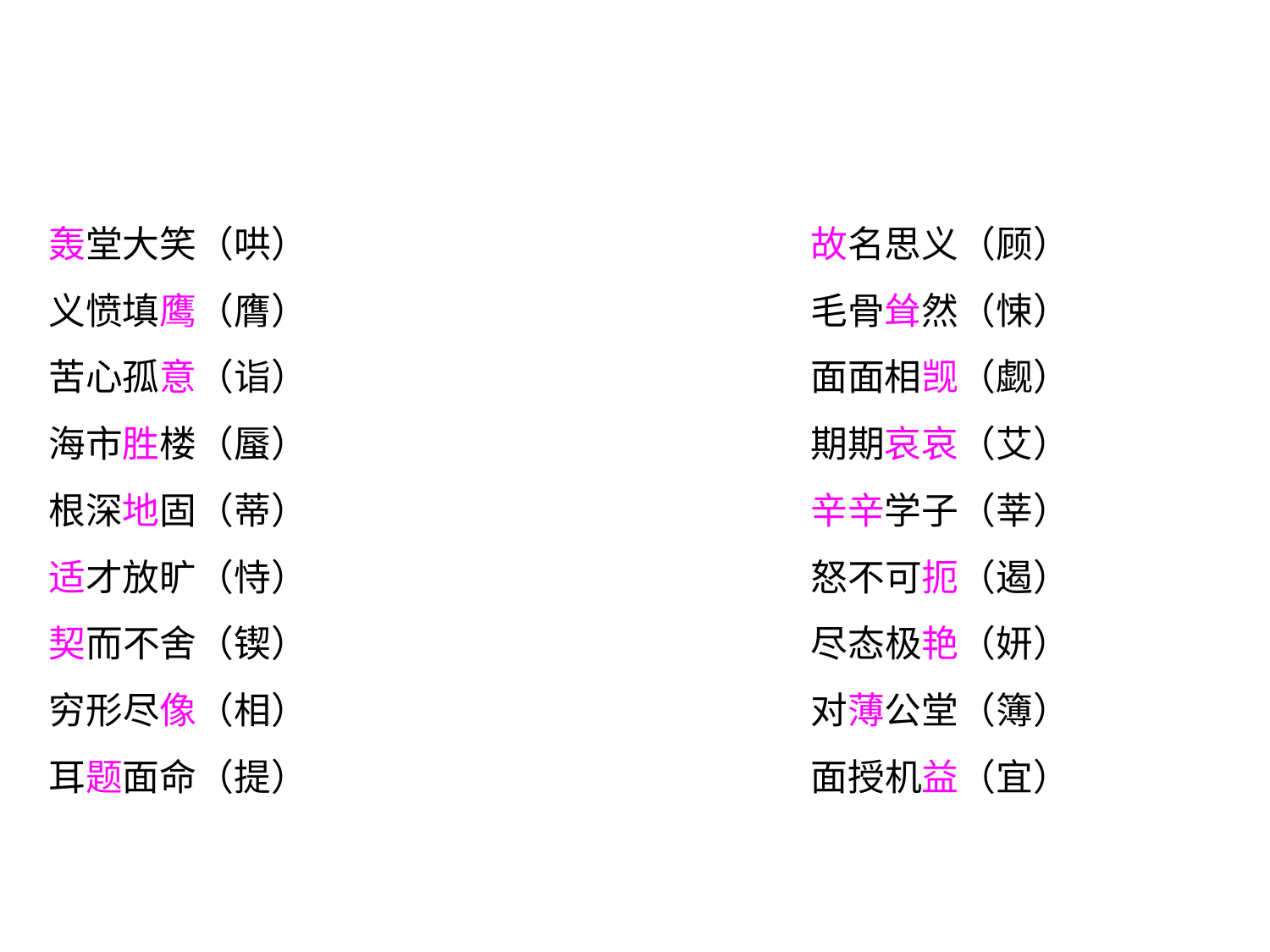

轰堂大笑（哄）				故名思义（顾）
义愤填鹰（膺）				毛骨耸然（悚）
苦心孤意（诣）				面面相觊（觑）
海市胜楼（蜃）				期期哀哀（艾）
根深地固（蒂）				辛辛学子（莘）
适才放旷（恃）				怒不可扼（遏）
契而不舍（锲）				尽态极艳（妍）
穷形尽像（相）				对薄公堂（簿）
耳题面命（提）				面授机益（宜）